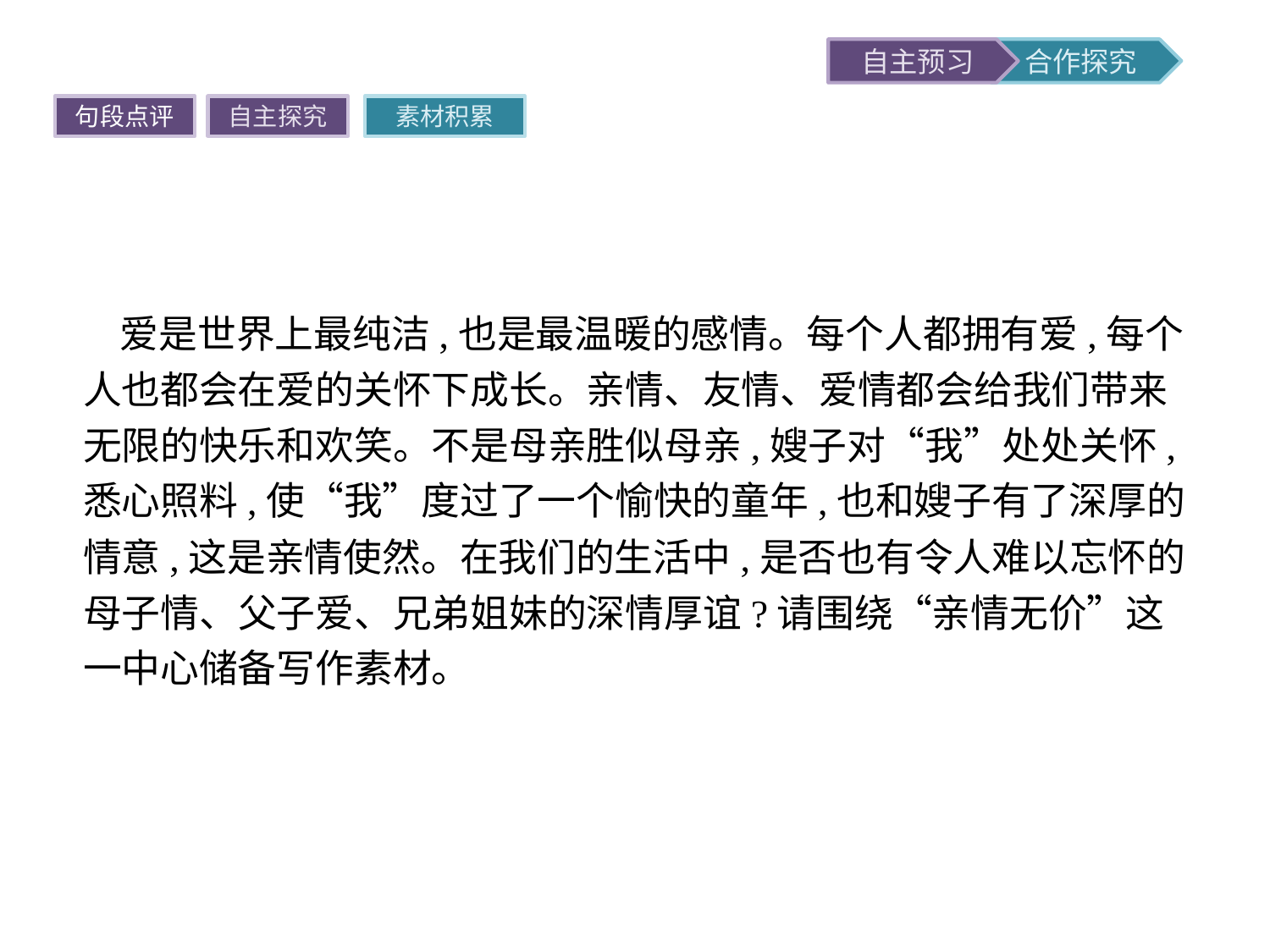

句段点评
自主探究
素材积累
爱是世界上最纯洁,也是最温暖的感情。每个人都拥有爱,每个人也都会在爱的关怀下成长。亲情、友情、爱情都会给我们带来无限的快乐和欢笑。不是母亲胜似母亲,嫂子对“我”处处关怀,悉心照料,使“我”度过了一个愉快的童年,也和嫂子有了深厚的情意,这是亲情使然。在我们的生活中,是否也有令人难以忘怀的母子情、父子爱、兄弟姐妹的深情厚谊?请围绕“亲情无价”这一中心储备写作素材。